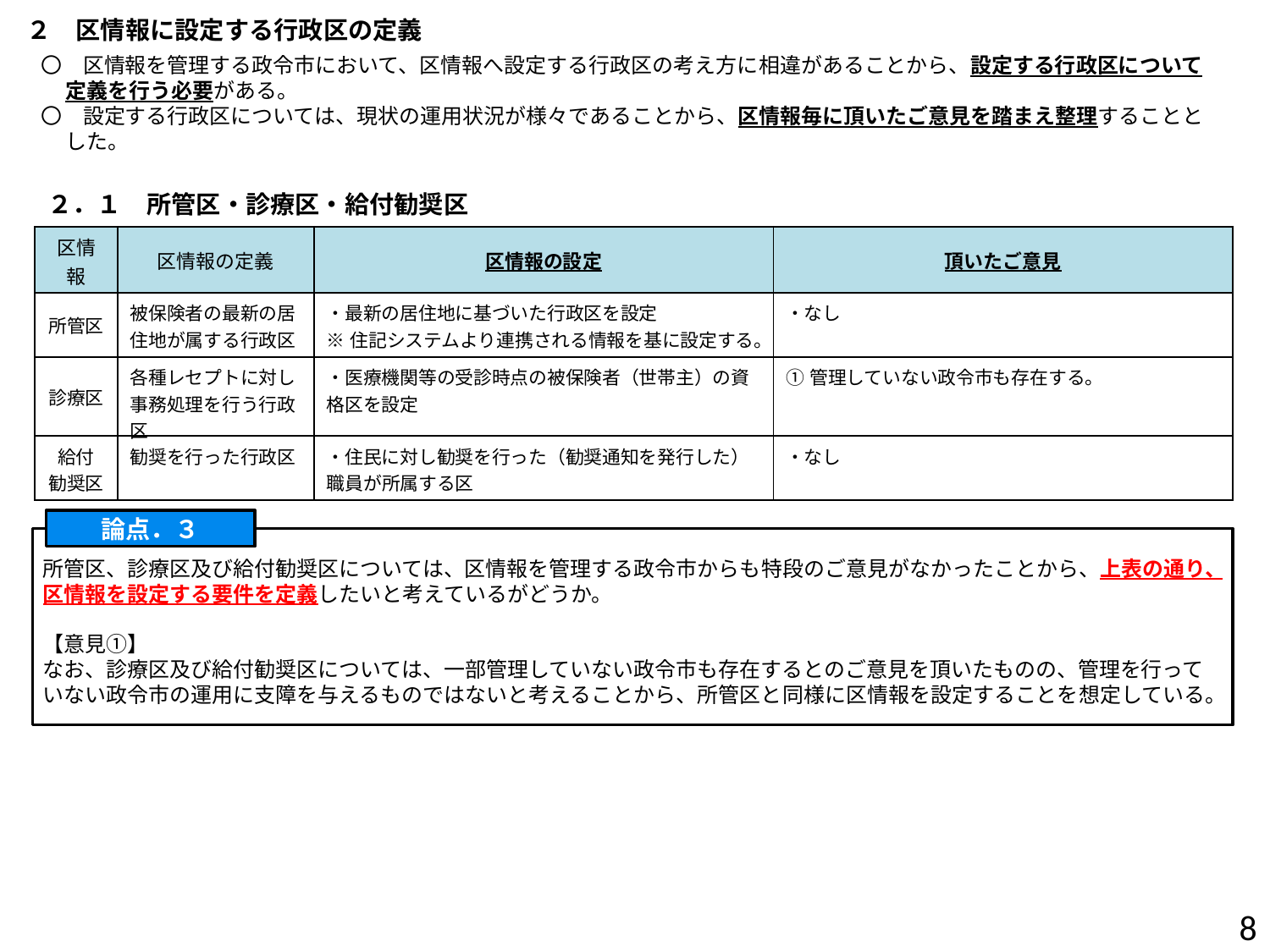

２　区情報に設定する行政区の定義
〇　区情報を管理する政令市において、区情報へ設定する行政区の考え方に相違があることから、設定する行政区について定義を行う必要がある。
〇　設定する行政区については、現状の運用状況が様々であることから、区情報毎に頂いたご意見を踏まえ整理することとした。
２．１　所管区・診療区・給付勧奨区
| 区情報 | 区情報の定義 | 区情報の設定 | 頂いたご意見 |
| --- | --- | --- | --- |
| 所管区 | 被保険者の最新の居住地が属する行政区 | ・最新の居住地に基づいた行政区を設定 ※住記システムより連携される情報を基に設定する。 | ・なし |
| 診療区 | 各種レセプトに対し事務処理を行う行政区 | ・医療機関等の受診時点の被保険者（世帯主）の資格区を設定 | ①管理していない政令市も存在する。 |
| 給付 勧奨区 | 勧奨を行った行政区 | ・住民に対し勧奨を行った（勧奨通知を発行した）職員が所属する区 | ・なし |
論点．３

所管区、診療区及び給付勧奨区については、区情報を管理する政令市からも特段のご意見がなかったことから、上表の通り、区情報を設定する要件を定義したいと考えているがどうか。

【意見①】
なお、診療区及び給付勧奨区については、一部管理していない政令市も存在するとのご意見を頂いたものの、管理を行っていない政令市の運用に支障を与えるものではないと考えることから、所管区と同様に区情報を設定することを想定している。
8